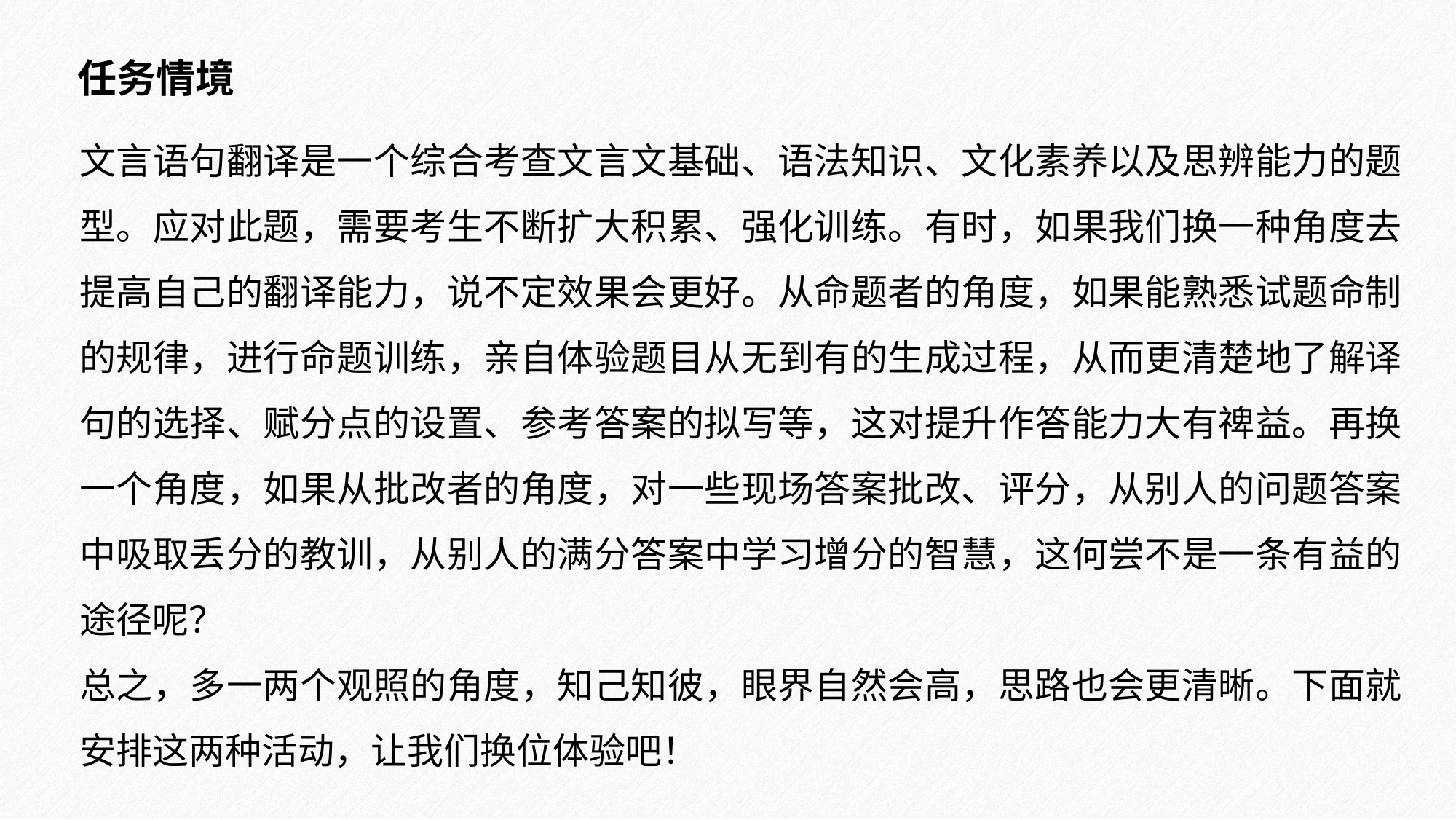

任务情境
文言语句翻译是一个综合考查文言文基础、语法知识、文化素养以及思辨能力的题型。应对此题，需要考生不断扩大积累、强化训练。有时，如果我们换一种角度去提高自己的翻译能力，说不定效果会更好。从命题者的角度，如果能熟悉试题命制的规律，进行命题训练，亲自体验题目从无到有的生成过程，从而更清楚地了解译句的选择、赋分点的设置、参考答案的拟写等，这对提升作答能力大有禆益。再换一个角度，如果从批改者的角度，对一些现场答案批改、评分，从别人的问题答案中吸取丢分的教训，从别人的满分答案中学习增分的智慧，这何尝不是一条有益的途径呢？
总之，多一两个观照的角度，知己知彼，眼界自然会高，思路也会更清晰。下面就安排这两种活动，让我们换位体验吧！